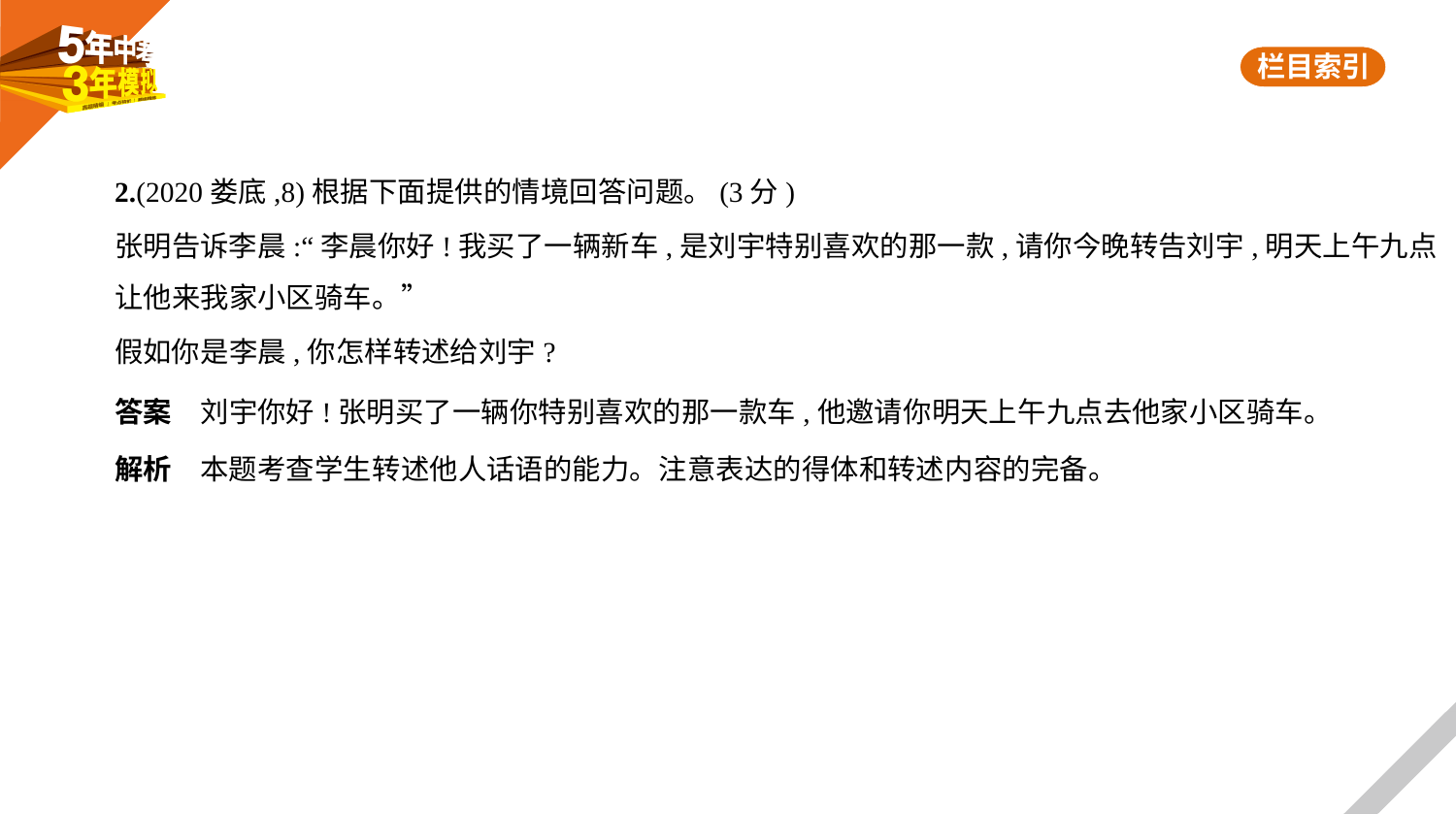

2.(2020娄底,8)根据下面提供的情境回答问题。(3分)
张明告诉李晨:“李晨你好!我买了一辆新车,是刘宇特别喜欢的那一款,请你今晚转告刘宇,明天上午九点
让他来我家小区骑车。”
假如你是李晨,你怎样转述给刘宇?
答案　刘宇你好!张明买了一辆你特别喜欢的那一款车,他邀请你明天上午九点去他家小区骑车。
解析　本题考查学生转述他人话语的能力。注意表达的得体和转述内容的完备。